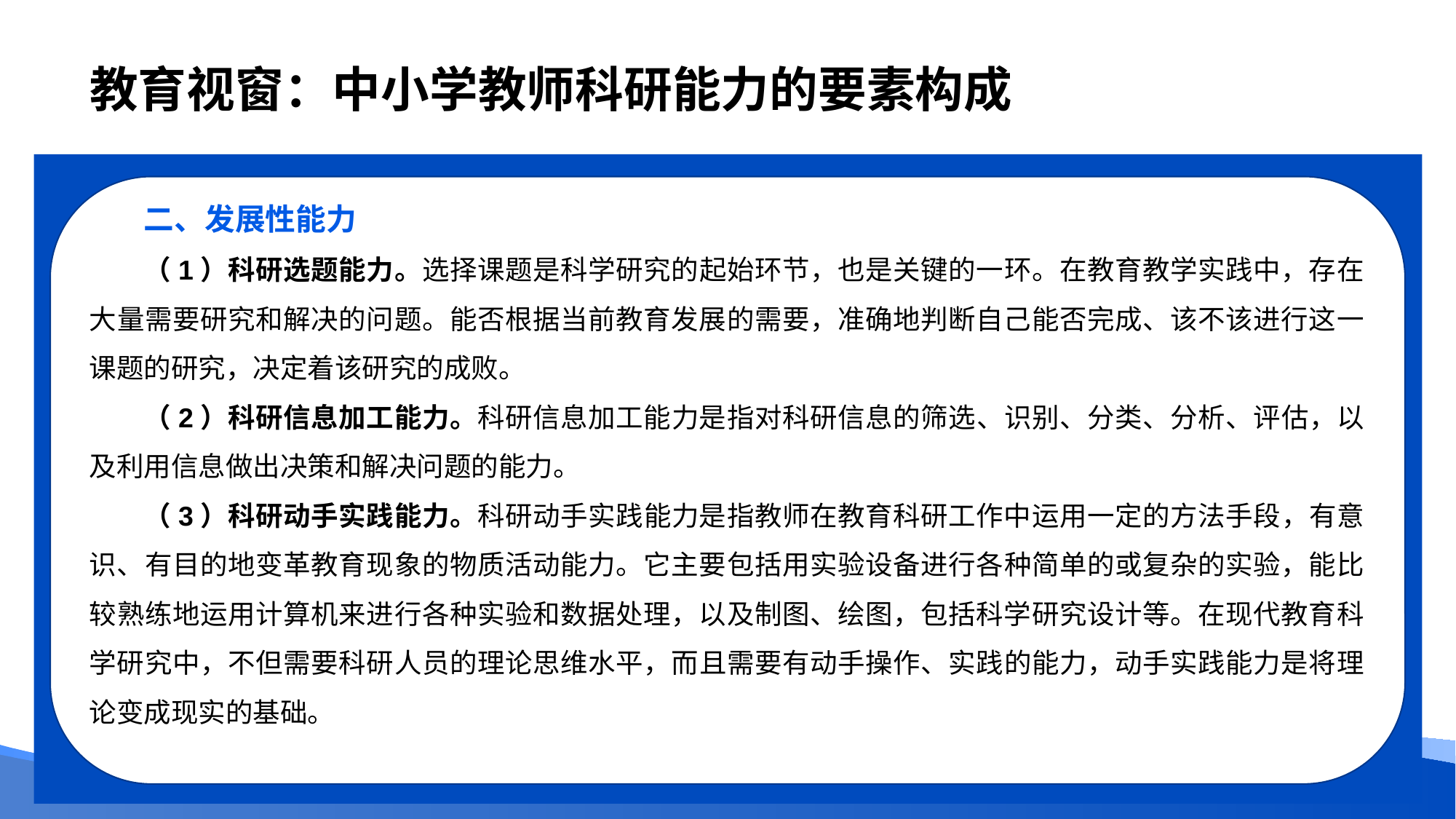

# 教育视窗：中小学教师科研能力的要素构成

二、发展性能力
（1）科研选题能力。选择课题是科学研究的起始环节，也是关键的一环。在教育教学实践中，存在大量需要研究和解决的问题。能否根据当前教育发展的需要，准确地判断自己能否完成、该不该进行这一课题的研究，决定着该研究的成败。
（2）科研信息加工能力。科研信息加工能力是指对科研信息的筛选、识别、分类、分析、评估，以及利用信息做出决策和解决问题的能力。
（3）科研动手实践能力。科研动手实践能力是指教师在教育科研工作中运用一定的方法手段，有意识、有目的地变革教育现象的物质活动能力。它主要包括用实验设备进行各种简单的或复杂的实验，能比较熟练地运用计算机来进行各种实验和数据处理，以及制图、绘图，包括科学研究设计等。在现代教育科学研究中，不但需要科研人员的理论思维水平，而且需要有动手操作、实践的能力，动手实践能力是将理论变成现实的基础。